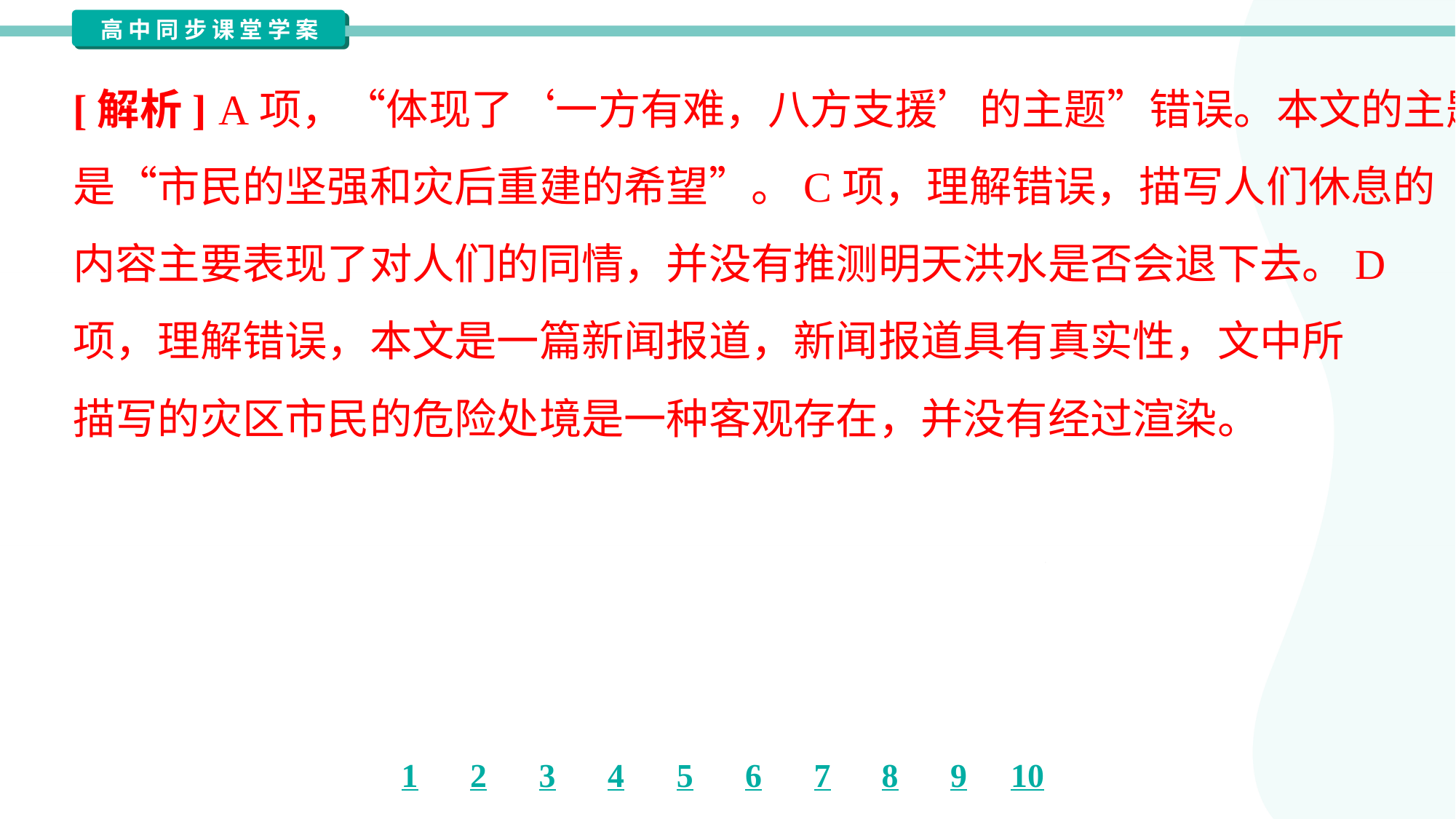

[解析] A项，“体现了‘一方有难，八方支援’的主题”错误。本文的主题
是“市民的坚强和灾后重建的希望”。C项，理解错误，描写人们休息的
内容主要表现了对人们的同情，并没有推测明天洪水是否会退下去。D
项，理解错误，本文是一篇新闻报道，新闻报道具有真实性，文中所
描写的灾区市民的危险处境是一种客观存在，并没有经过渲染。